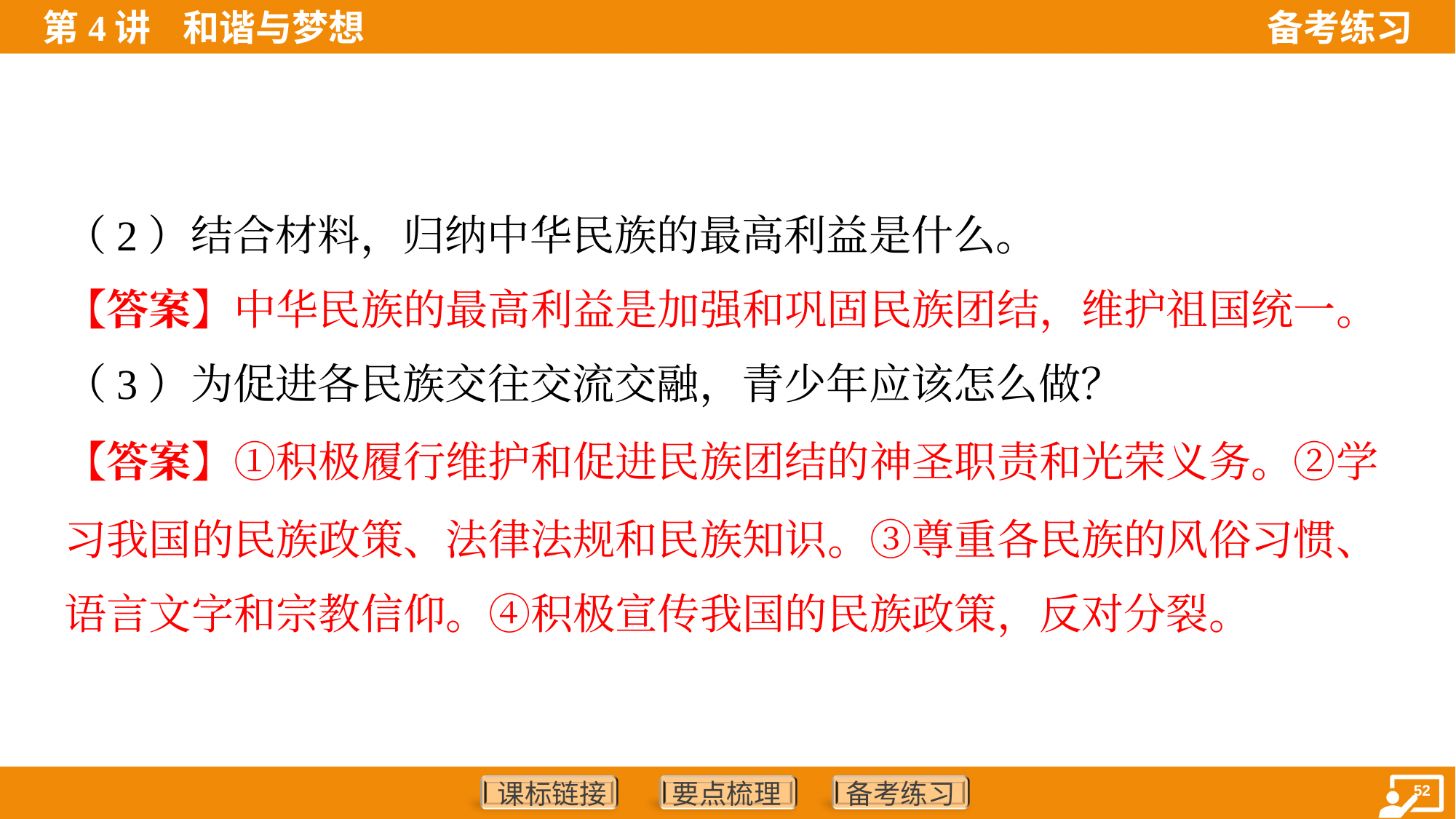

（2）结合材料，归纳中华民族的最高利益是什么。
【答案】中华民族的最高利益是加强和巩固民族团结，维护祖国统一。
（3）为促进各民族交往交流交融，青少年应该怎么做？
【答案】①积极履行维护和促进民族团结的神圣职责和光荣义务。②学
习我国的民族政策、法律法规和民族知识。③尊重各民族的风俗习惯、
语言文字和宗教信仰。④积极宣传我国的民族政策，反对分裂。